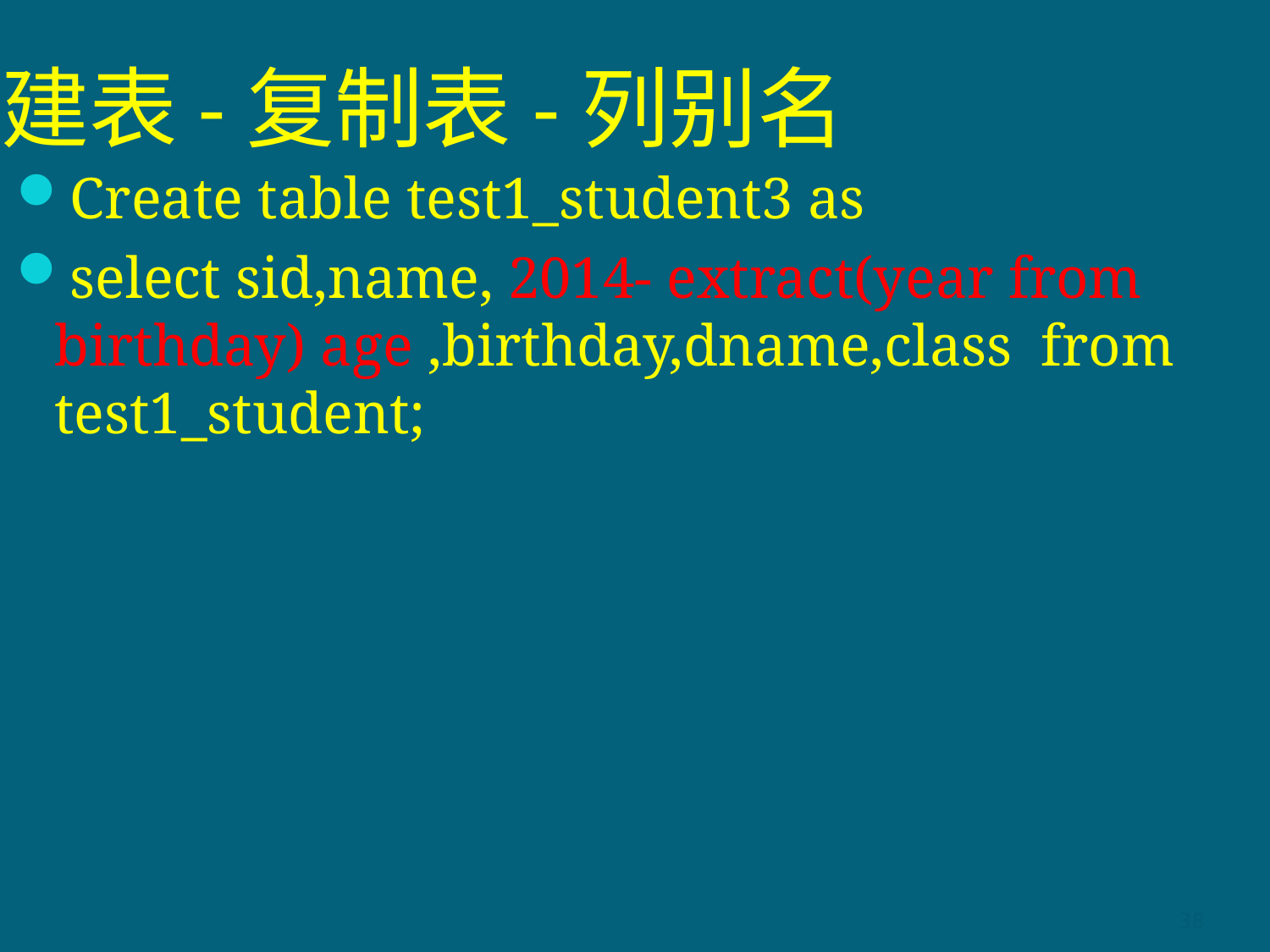

# 建表-复制表-列别名
Create table test1_student3 as
select sid,name, 2014- extract(year from birthday) age ,birthday,dname,class  from test1_student;

38